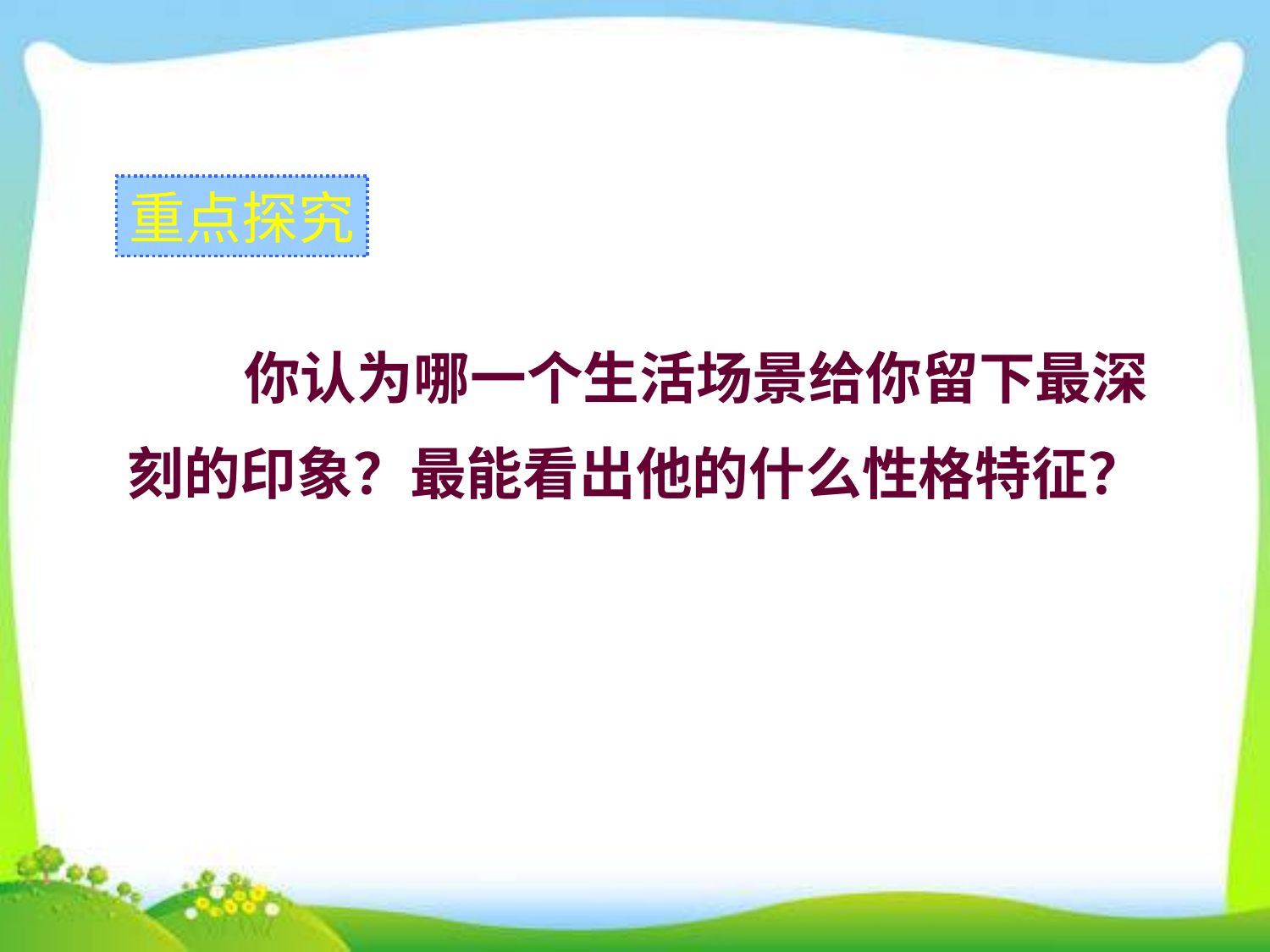

重点探究
        你认为哪一个生活场景给你留下最深
刻的印象？最能看出他的什么性格特征？